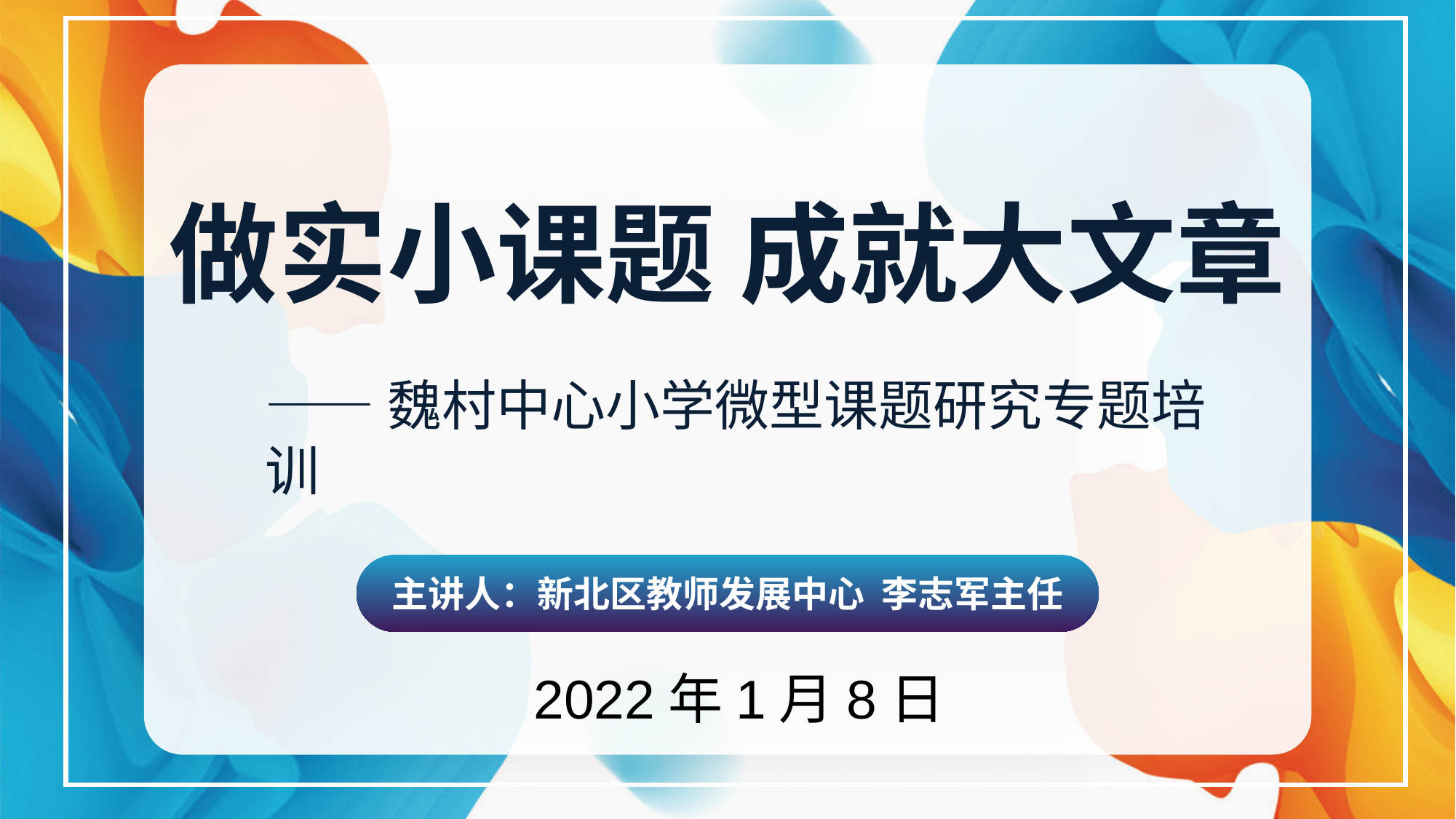

做实小课题 成就大文章
——魏村中心小学微型课题研究专题培训
主讲人：新北区教师发展中心  李志军主任
2022年1月8日